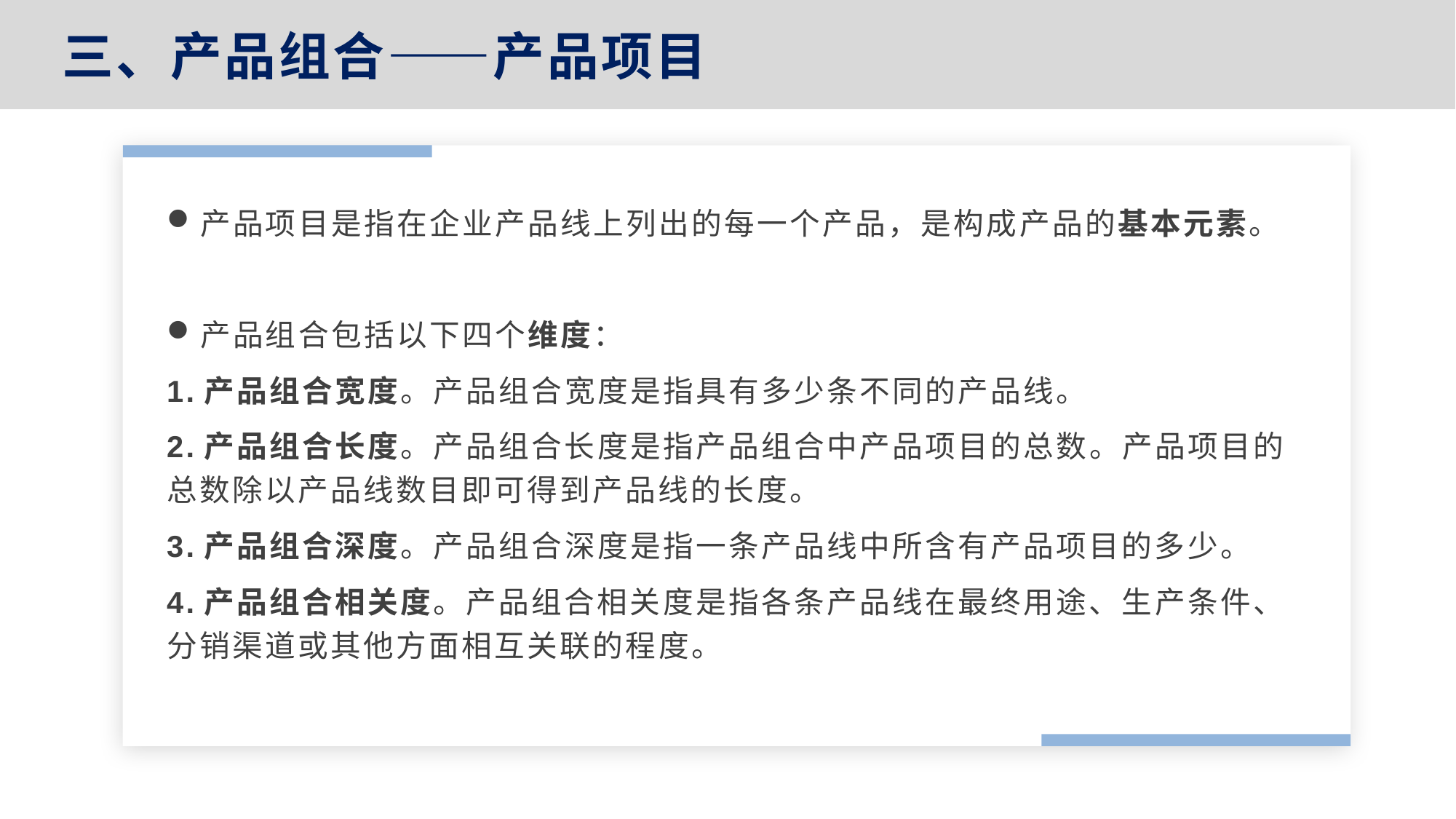

三、产品组合——产品项目

产品项目是指在企业产品线上列出的每一个产品，是构成产品的基本元素。

产品组合包括以下四个维度：
1.产品组合宽度。产品组合宽度是指具有多少条不同的产品线。
2.产品组合长度。产品组合长度是指产品组合中产品项目的总数。产品项目的总数除以产品线数目即可得到产品线的长度。
3.产品组合深度。产品组合深度是指一条产品线中所含有产品项目的多少。
4.产品组合相关度。产品组合相关度是指各条产品线在最终用途、生产条件、分销渠道或其他方面相互关联的程度。